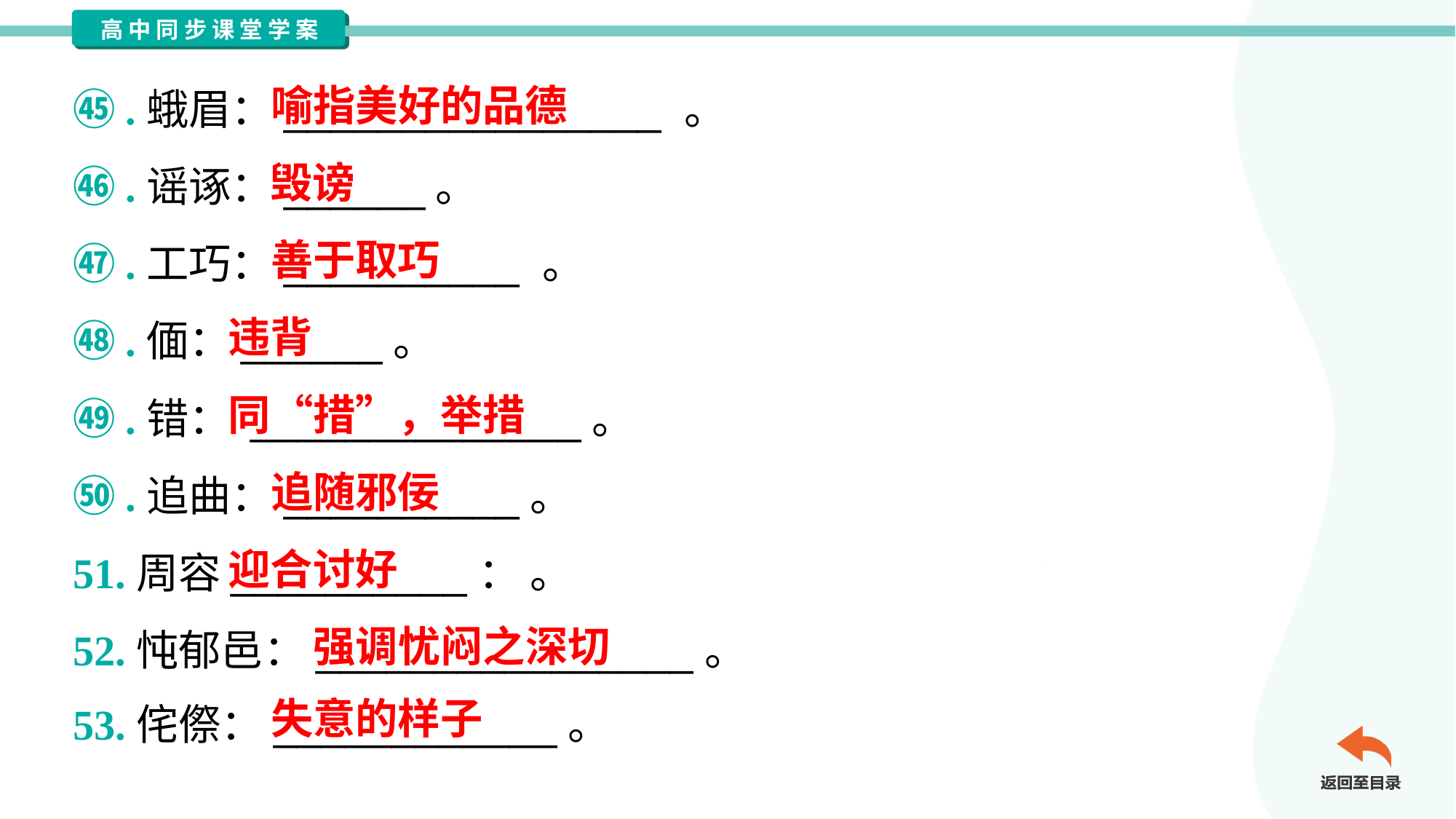

喻指美好的品德
㊺.蛾眉：________________ 。
㊻.谣诼：______。
㊼.工巧：__________ 。
㊽.偭：______。
㊾.错： ______________。
㊿.追曲：__________。
51.周容__________： 。
52.忳郁邑：________________。
53.侘傺：____________。
毁谤
善于取巧
违背
同“措”，举措
追随邪佞
迎合讨好
强调忧闷之深切
失意的样子